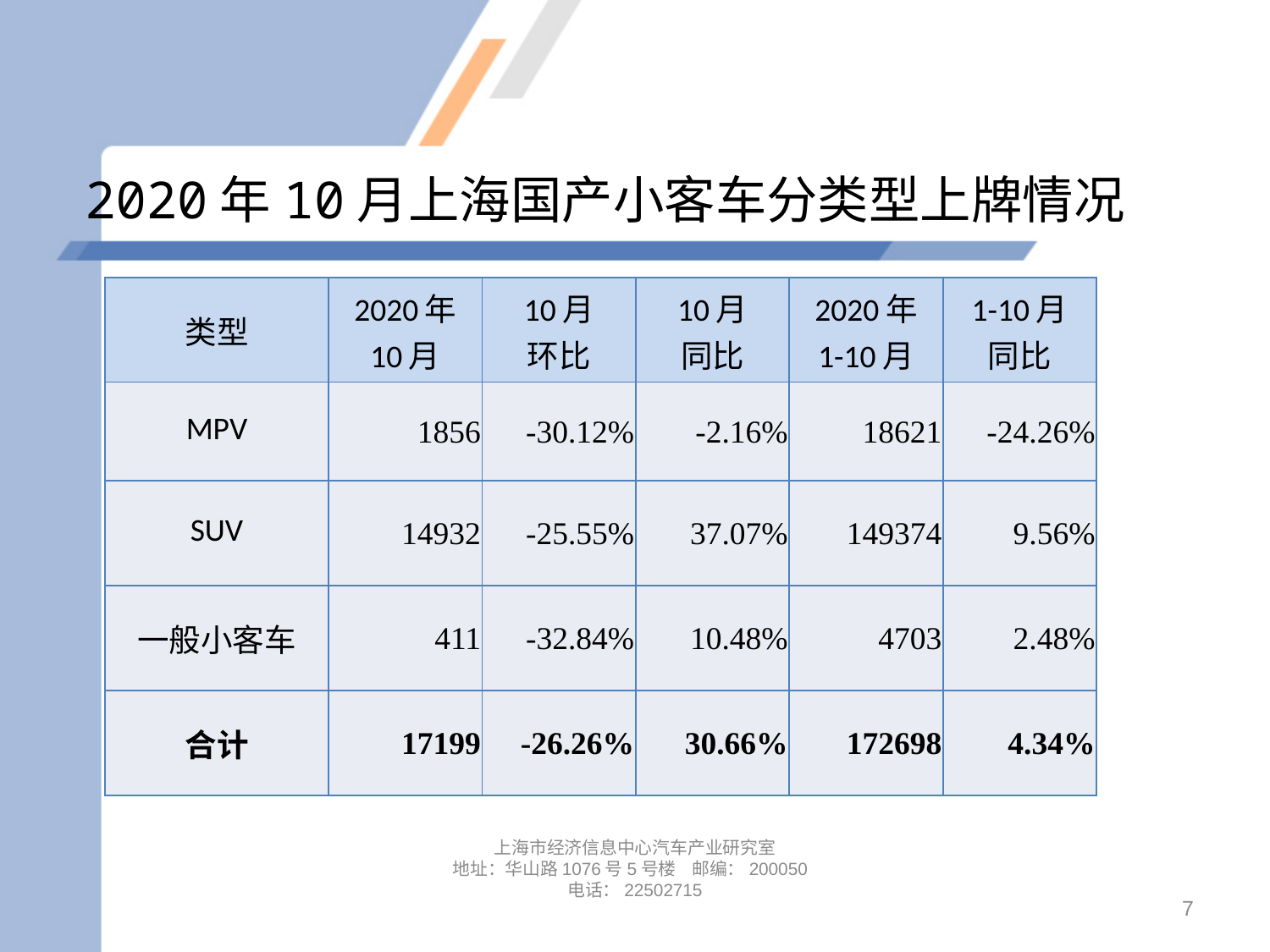

# 2020年10月上海国产小客车分类型上牌情况
| 类型 | 2020年 10月 | 10月 环比 | 10月 同比 | 2020年 1-10月 | 1-10月 同比 |
| --- | --- | --- | --- | --- | --- |
| MPV | 1856 | -30.12% | -2.16% | 18621 | -24.26% |
| SUV | 14932 | -25.55% | 37.07% | 149374 | 9.56% |
| 一般小客车 | 411 | -32.84% | 10.48% | 4703 | 2.48% |
| 合计 | 17199 | -26.26% | 30.66% | 172698 | 4.34% |
上海市经济信息中心汽车产业研究室
地址：华山路1076号5号楼    邮编：200050
电话：22502715

7